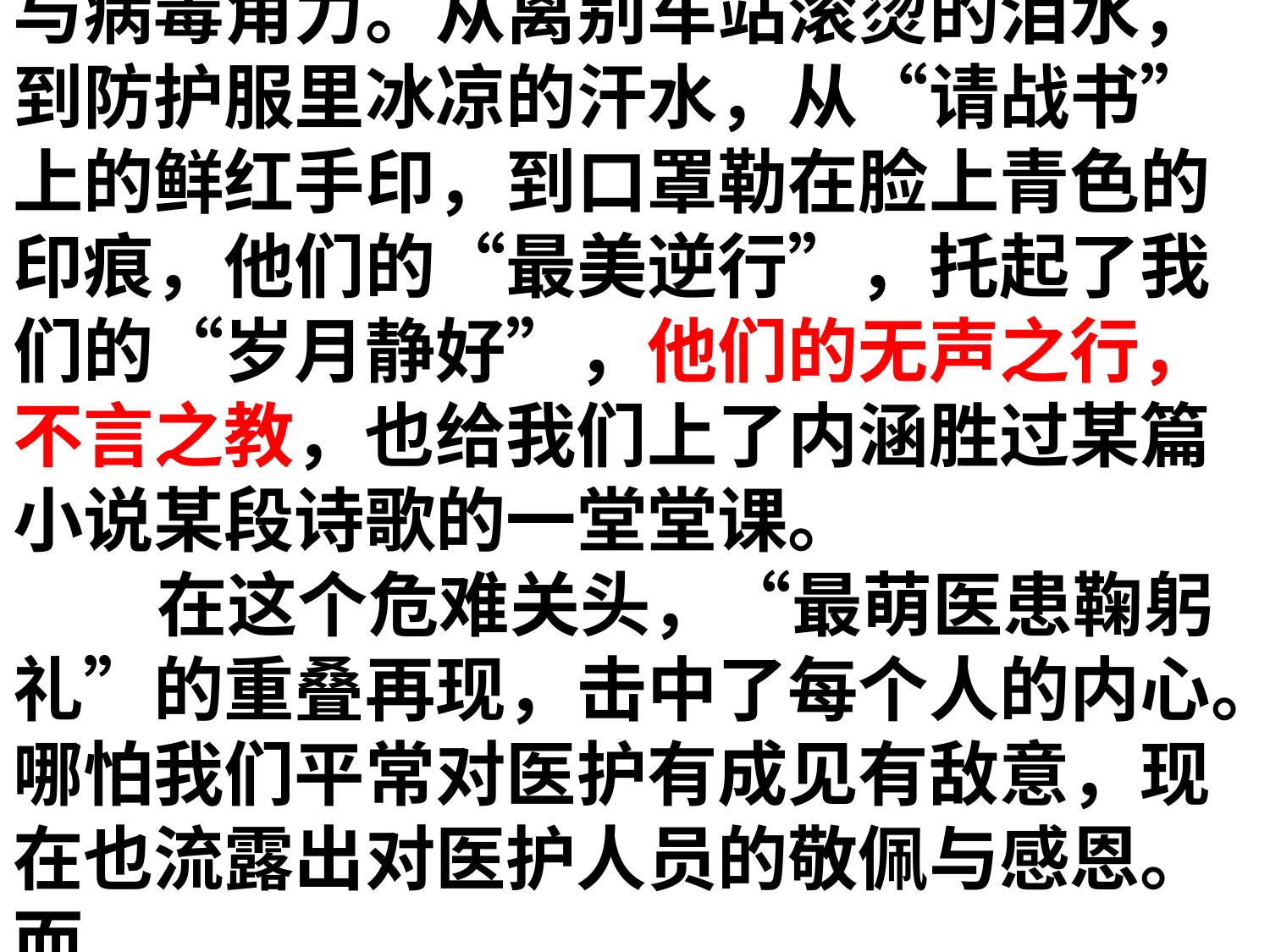

# 与病毒角力。从离别车站滚烫的泪水，到防护服里冰凉的汗水，从“请战书”上的鲜红手印，到口罩勒在脸上青色的印痕，他们的“最美逆行”，托起了我们的“岁月静好”，他们的无声之行，不言之教，也给我们上了内涵胜过某篇小说某段诗歌的一堂堂课。         在这个危难关头，“最萌医患鞠躬礼”的重叠再现，击中了每个人的内心。哪怕我们平常对医护有成见有敌意，现在也流露出对医护人员的敬佩与感恩。而